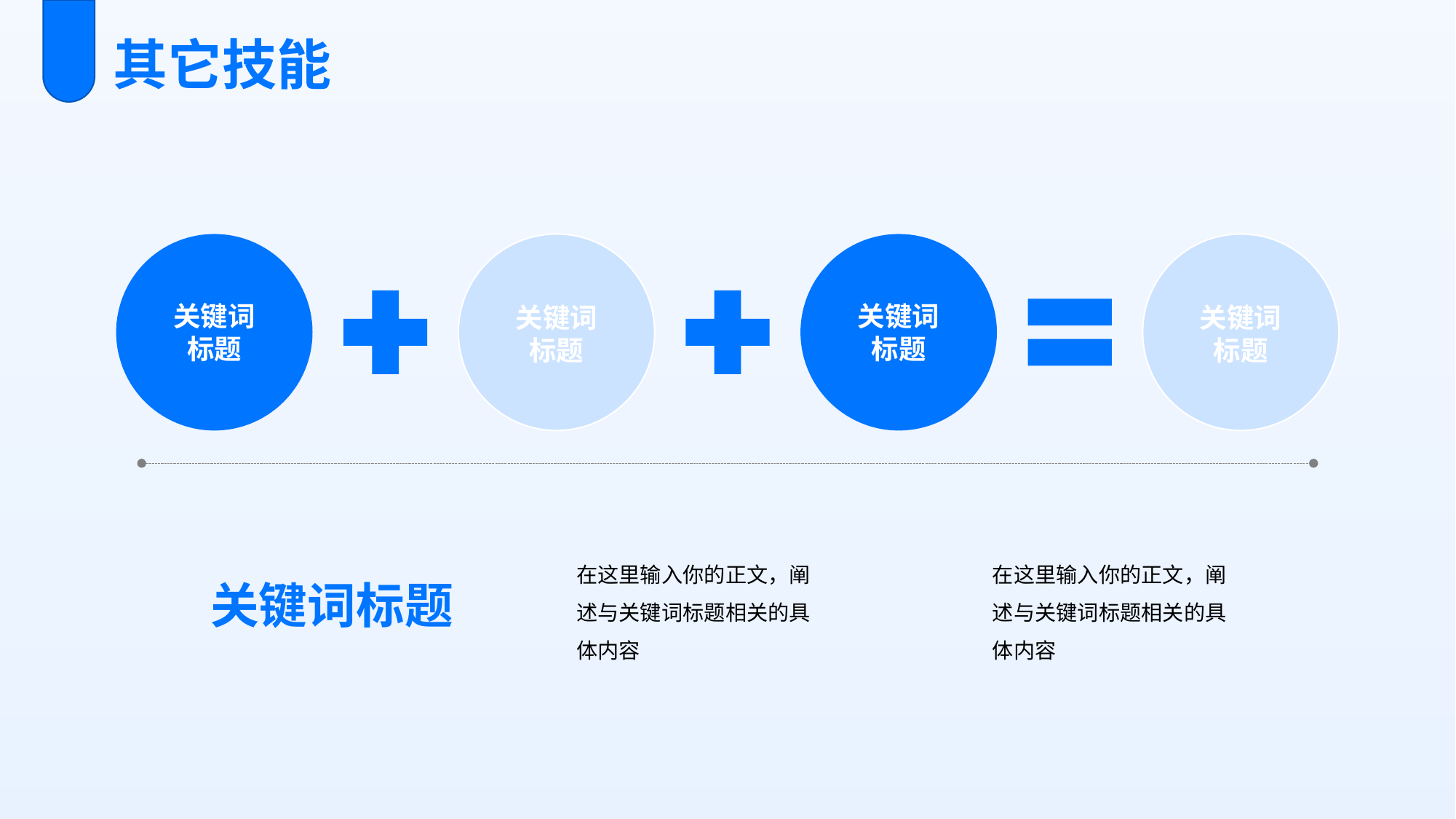

其它技能

关键词
标题

关键词
标题
关键词
标题

关键词
标题

在这里输入你的正文，阐述与关键词标题相关的具体内容
在这里输入你的正文，阐述与关键词标题相关的具体内容
关键词标题